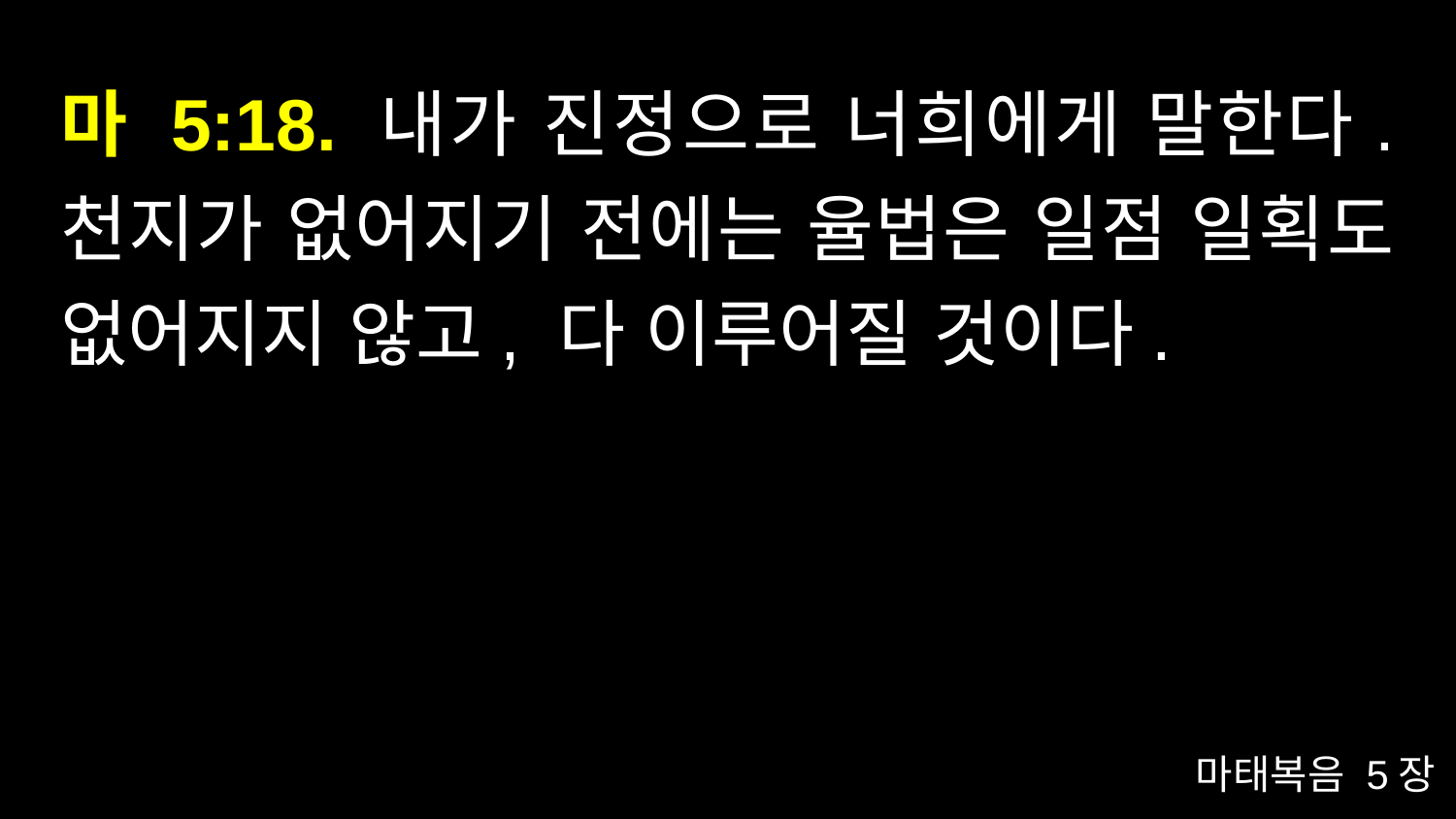

# 마 5:18. 내가 진정으로 너희에게 말한다. 천지가 없어지기 전에는 율법은 일점 일획도 없어지지 않고, 다 이루어질 것이다.
마태복음 5장